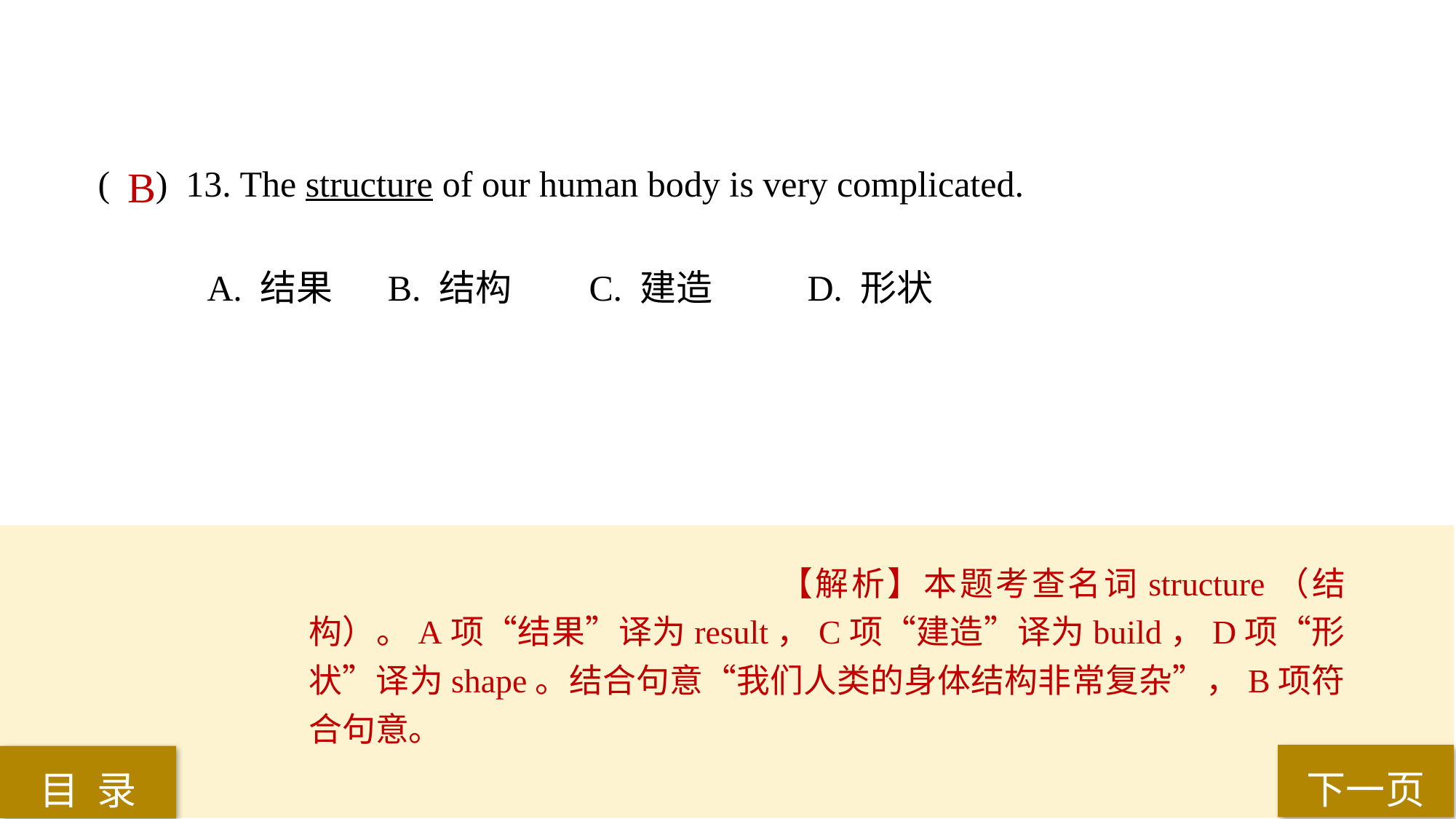

(     )  13. The structure of our human body is very complicated.

A. 结果	 B. 结构 	C. 建造 	D. 形状
B
【解析】本题考查名词structure（结构）。A项“结果”译为result，C项“建造”译为build，D项“形状”译为shape。结合句意“我们人类的身体结构非常复杂”，B项符合句意。